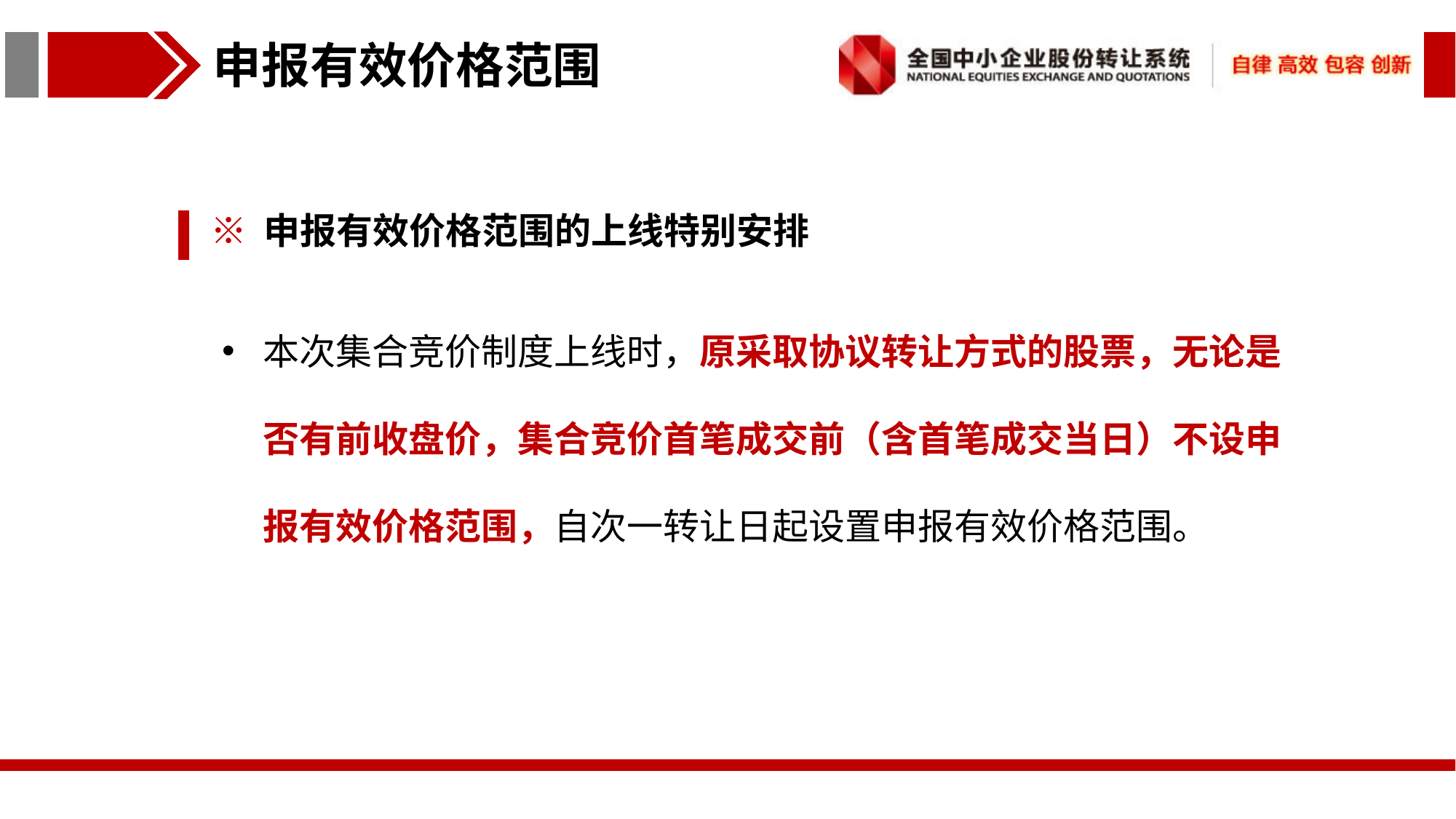

申报有效价格范围

※ 申报有效价格范围的上线特别安排

本次集合竞价制度上线时，原采取协议转让方式的股票，无论是否有前收盘价，集合竞价首笔成交前（含首笔成交当日）不设申报有效价格范围，自次一转让日起设置申报有效价格范围。
28